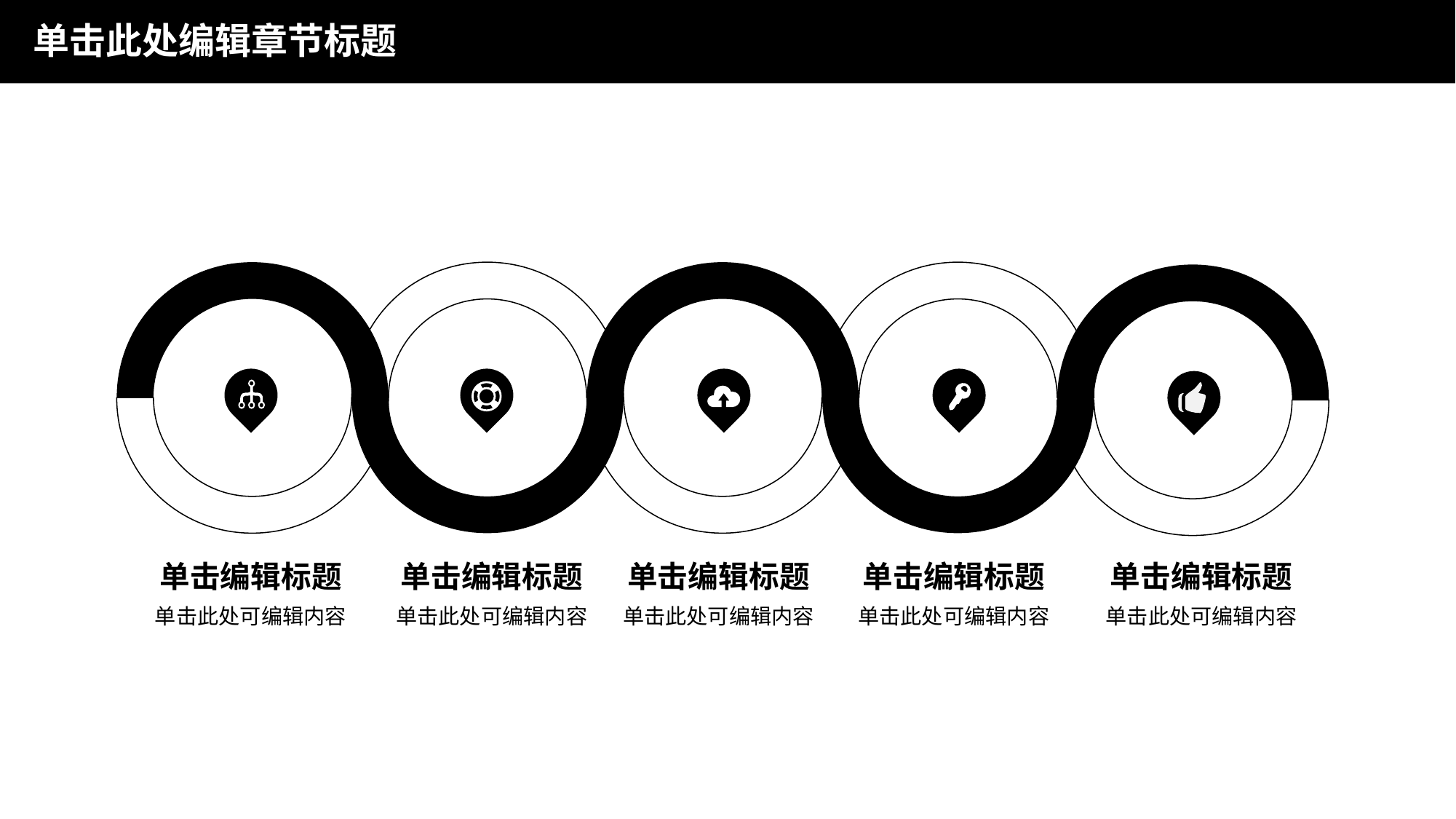

单击此处编辑章节标题

单击编辑标题
单击此处可编辑内容
单击编辑标题
单击此处可编辑内容
单击编辑标题
单击此处可编辑内容
单击编辑标题
单击此处可编辑内容
单击编辑标题
单击此处可编辑内容